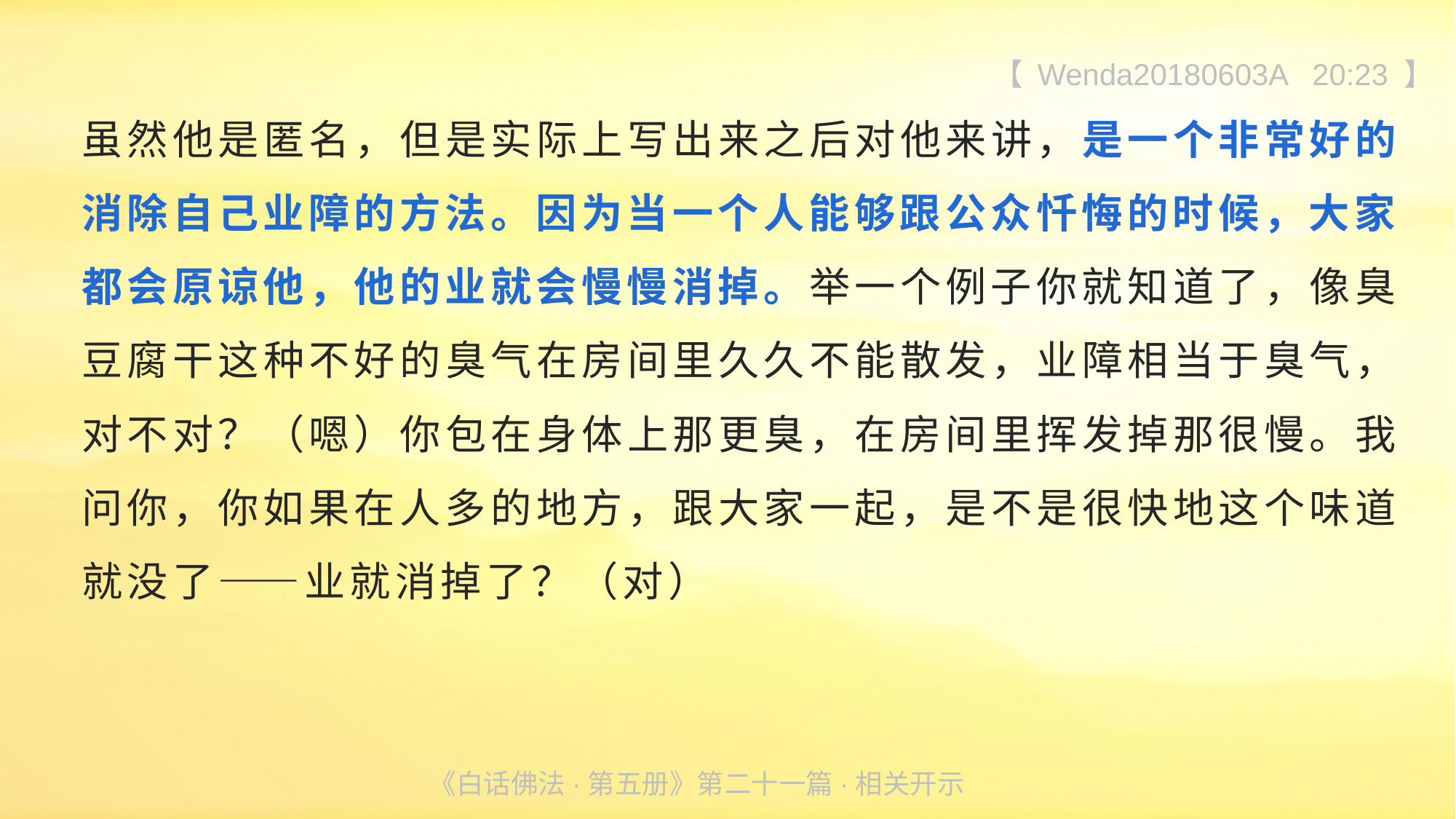

【 Wenda20180603A   20:23 】
虽然他是匿名，但是实际上写出来之后对他来讲，是一个非常好的消除自己业障的方法。因为当一个人能够跟公众忏悔的时候，大家都会原谅他，他的业就会慢慢消掉。举一个例子你就知道了，像臭豆腐干这种不好的臭气在房间里久久不能散发，业障相当于臭气，对不对？（嗯）你包在身体上那更臭，在房间里挥发掉那很慢。我问你，你如果在人多的地方，跟大家一起，是不是很快地这个味道就没了——业就消掉了？（对）

《白话佛法·第五册》第二十一篇·相关开示